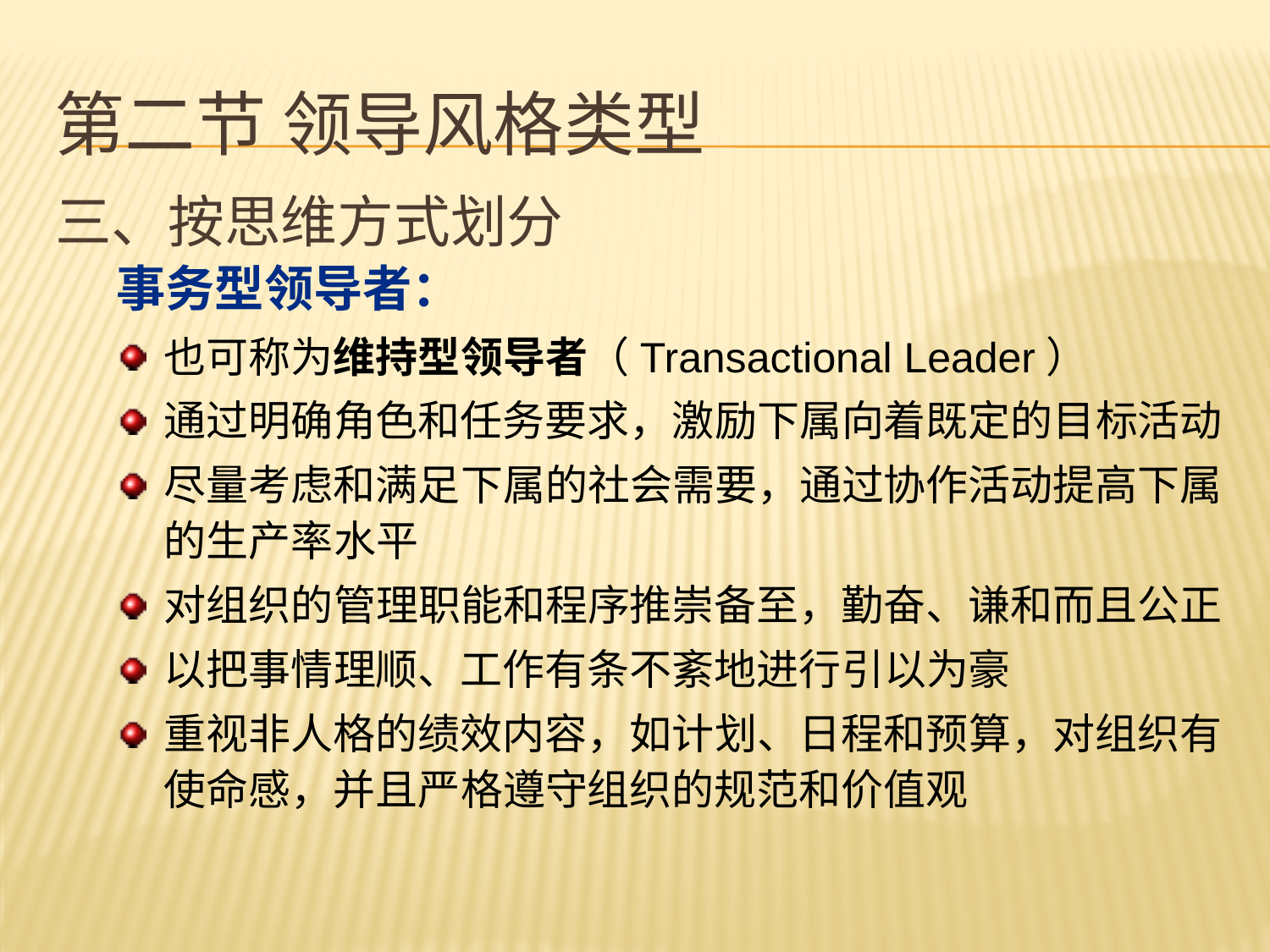

# 第二节 领导风格类型
三、按思维方式划分

事务型领导者：
也可称为维持型领导者（Transactional Leader）
通过明确角色和任务要求，激励下属向着既定的目标活动
尽量考虑和满足下属的社会需要，通过协作活动提高下属的生产率水平
对组织的管理职能和程序推崇备至，勤奋、谦和而且公正
以把事情理顺、工作有条不紊地进行引以为豪
重视非人格的绩效内容，如计划、日程和预算，对组织有使命感，并且严格遵守组织的规范和价值观